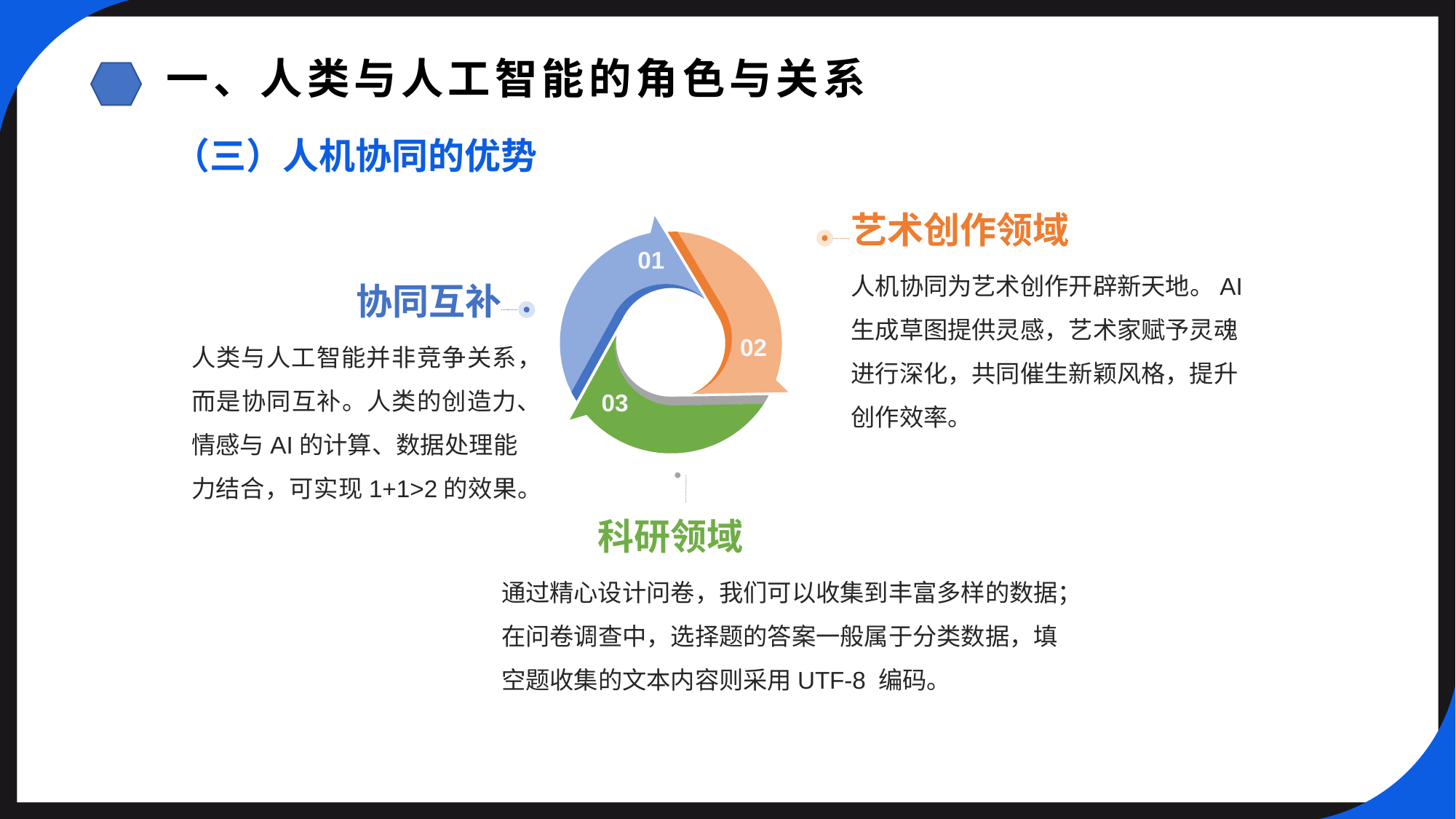

一、人类与人工智能的角色与关系
（三）人机协同的优势
艺术创作领域

01
人机协同为艺术创作开辟新天地。AI生成草图提供灵感，艺术家赋予灵魂进行深化，共同催生新颖风格，提升创作效率。

协同互补

人类与人工智能并非竞争关系，而是协同互补。人类的创造力、情感与AI的计算、数据处理能力结合，可实现1+1>2的效果。

02

03

科研领域
通过精心设计问卷，我们可以收集到丰富多样的数据；在问卷调查中，选择题的答案一般属于分类数据，填空题收集的文本内容则采用UTF-8 编码。